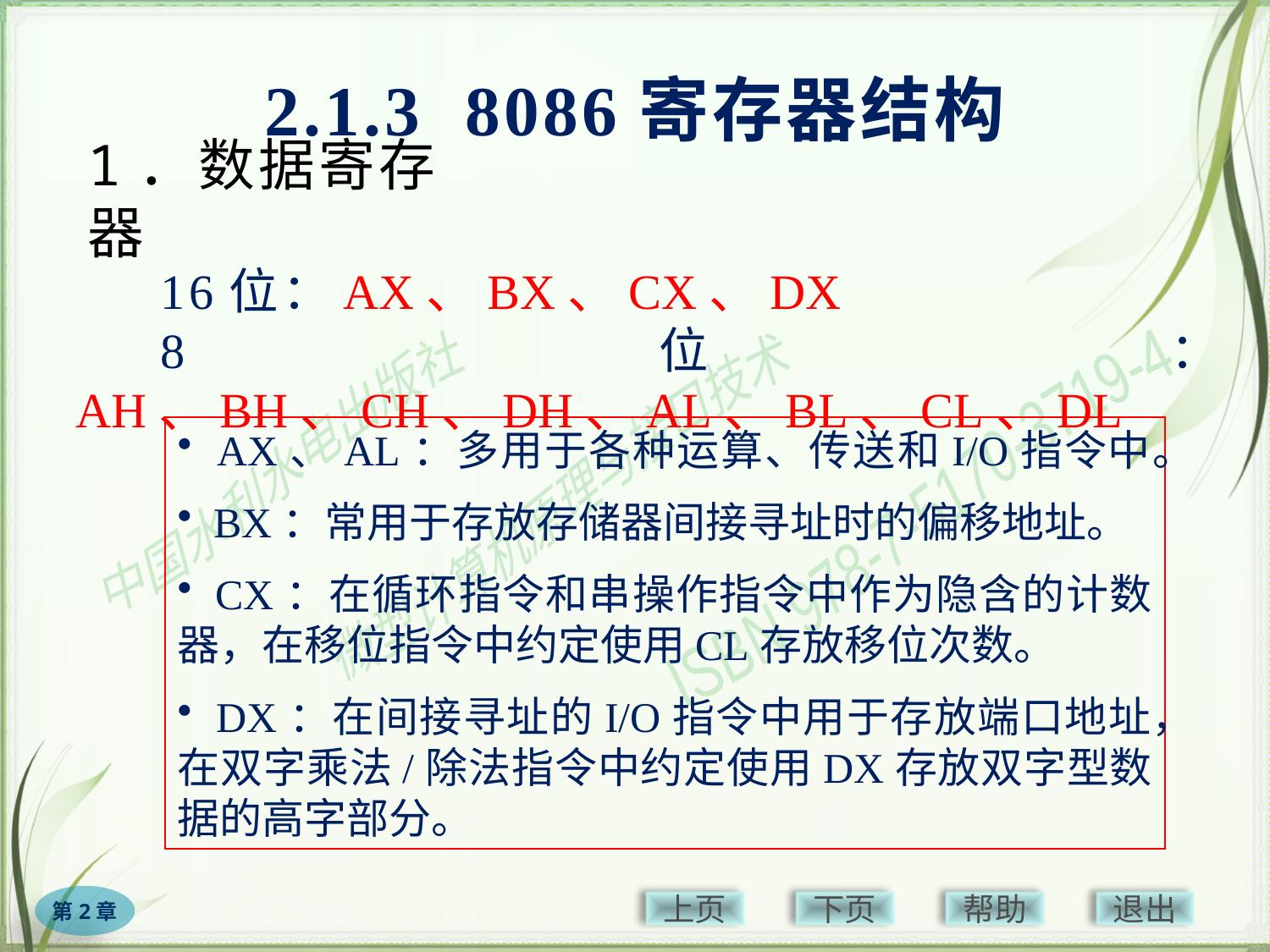

2.1.3  8086寄存器结构
# 1．数据寄存器
16位：AX、BX、CX、DX
8位： AH、BH、CH、DH、AL、BL、CL、DL
  AX、AL：多用于各种运算、传送和I/O指令中。
  BX：常用于存放存储器间接寻址时的偏移地址。
  CX：在循环指令和串操作指令中作为隐含的计数器，在移位指令中约定使用CL存放移位次数。
  DX：在间接寻址的I/O指令中用于存放端口地址，在双字乘法/除法指令中约定使用DX存放双字型数据的高字部分。